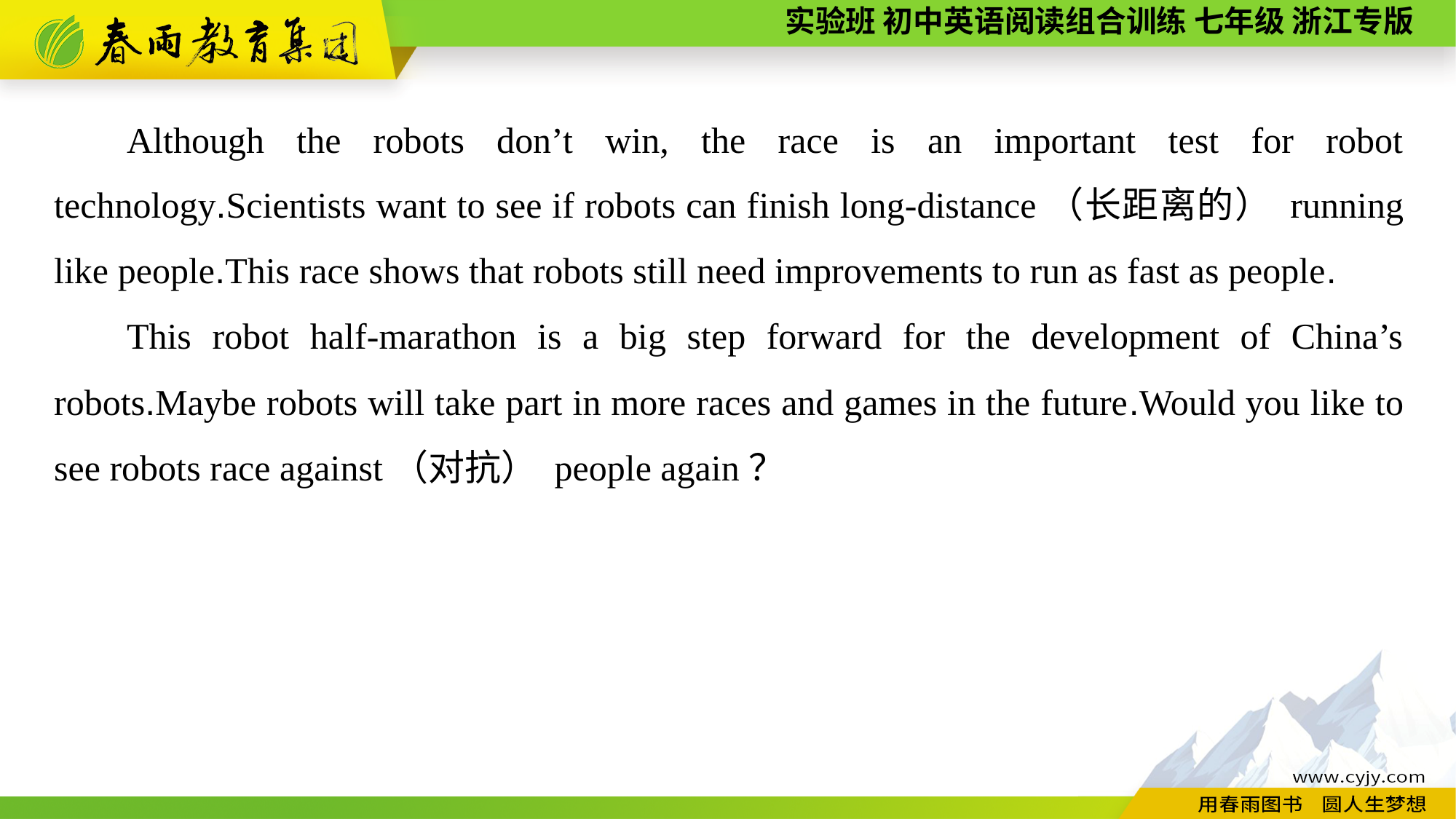

Although the robots don’t win, the race is an important test for robot technology.Scientists want to see if robots can finish long-distance（长距离的） running like people.This race shows that robots still need improvements to run as fast as people.
This robot half-marathon is a big step forward for the development of China’s robots.Maybe robots will take part in more races and games in the future.Would you like to see robots race against（对抗） people again？